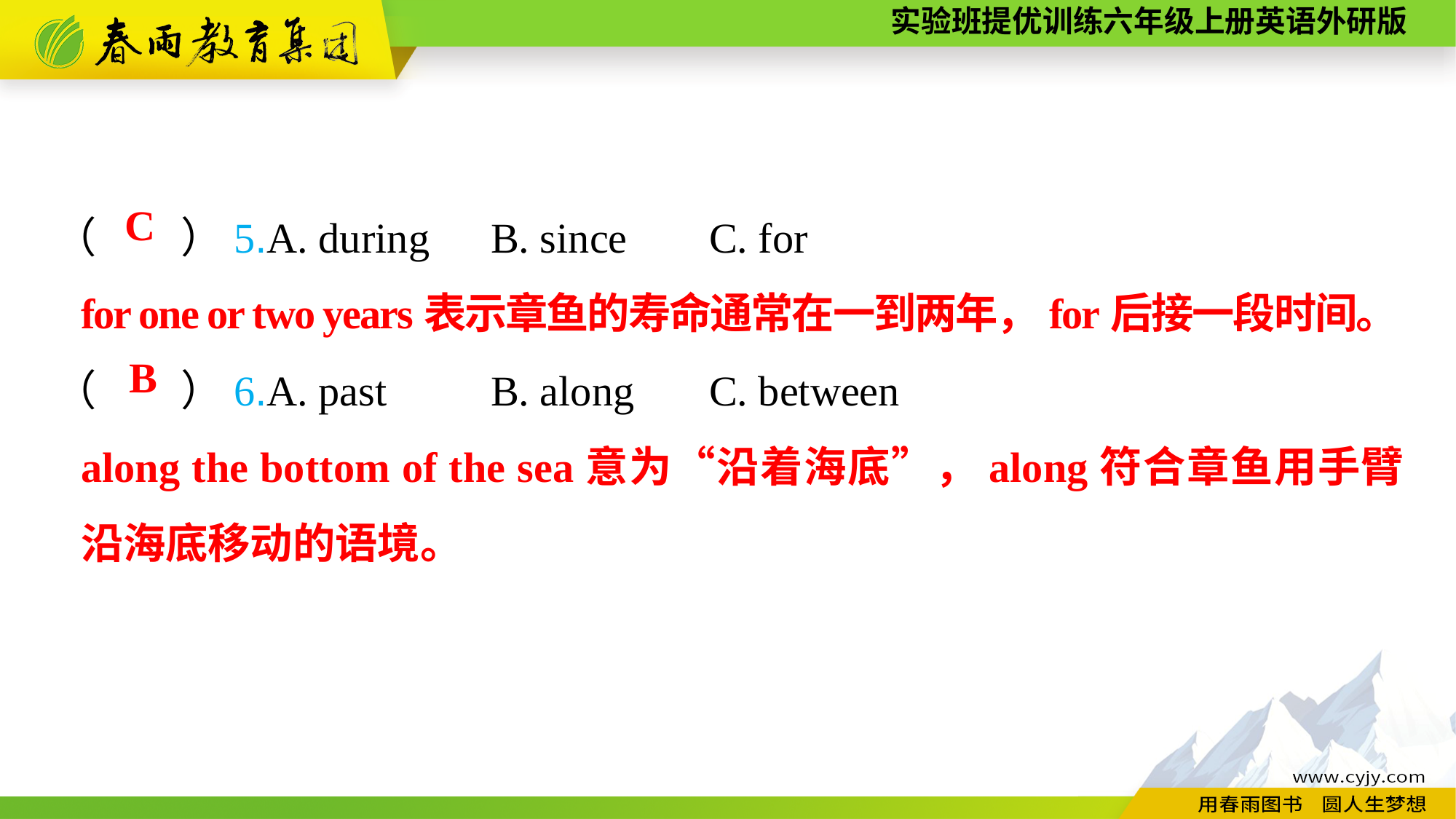

（　　）5.A. during	B. since	C. for

（　　）6.A. past	B. along	C. between
C
for one or two years表示章鱼的寿命通常在一到两年，for后接一段时间。
B
along the bottom of the sea意为“沿着海底”，along符合章鱼用手臂沿海底移动的语境。